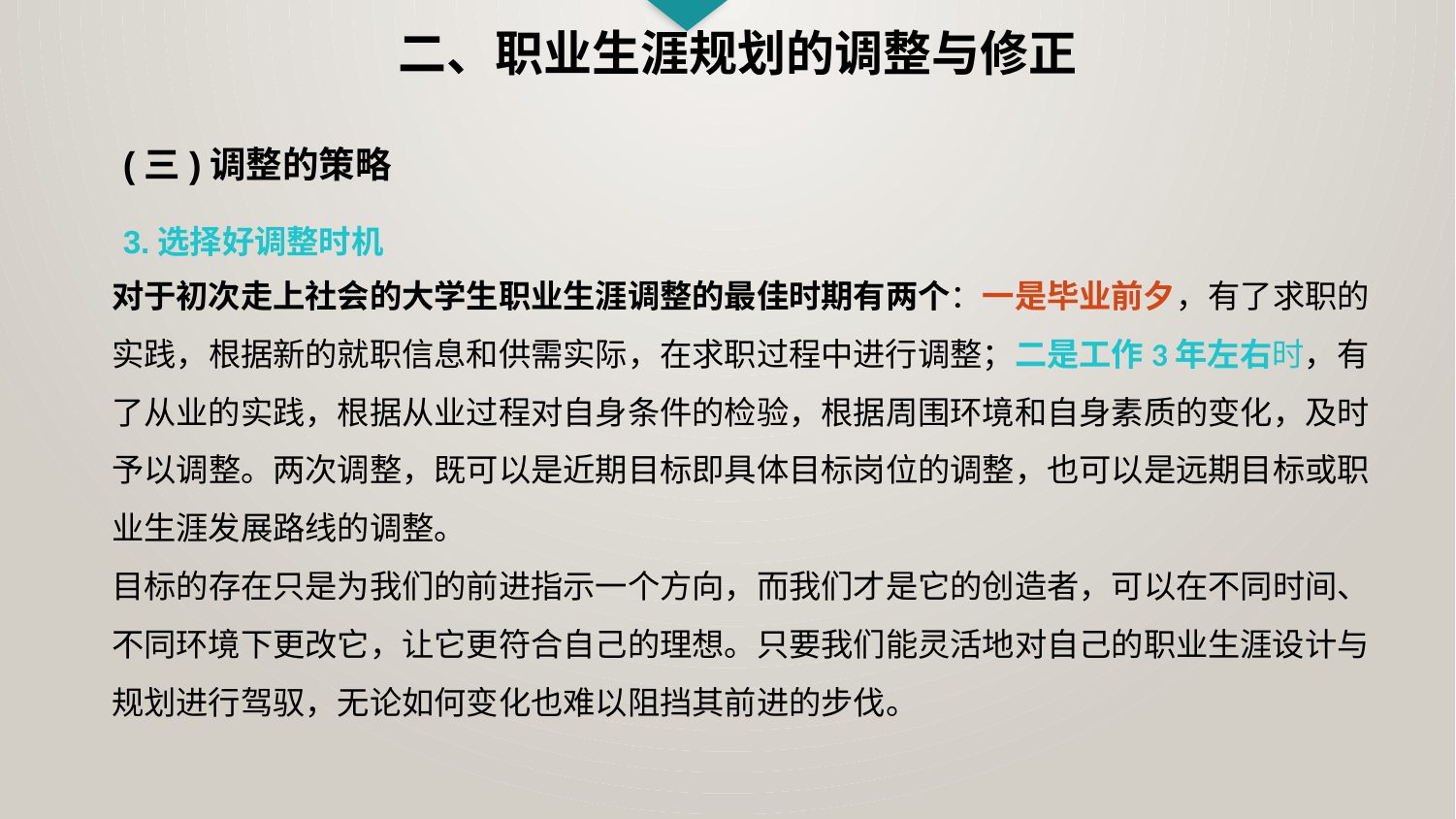

二、职业生涯规划的调整与修正
(三)调整的策略
3.选择好调整时机
对于初次走上社会的大学生职业生涯调整的最佳时期有两个：一是毕业前夕，有了求职的实践，根据新的就职信息和供需实际，在求职过程中进行调整；二是工作3年左右时，有了从业的实践，根据从业过程对自身条件的检验，根据周围环境和自身素质的变化，及时予以调整。两次调整，既可以是近期目标即具体目标岗位的调整，也可以是远期目标或职业生涯发展路线的调整。
目标的存在只是为我们的前进指示一个方向，而我们才是它的创造者，可以在不同时间、不同环境下更改它，让它更符合自己的理想。只要我们能灵活地对自己的职业生涯设计与规划进行驾驭，无论如何变化也难以阻挡其前进的步伐。
91